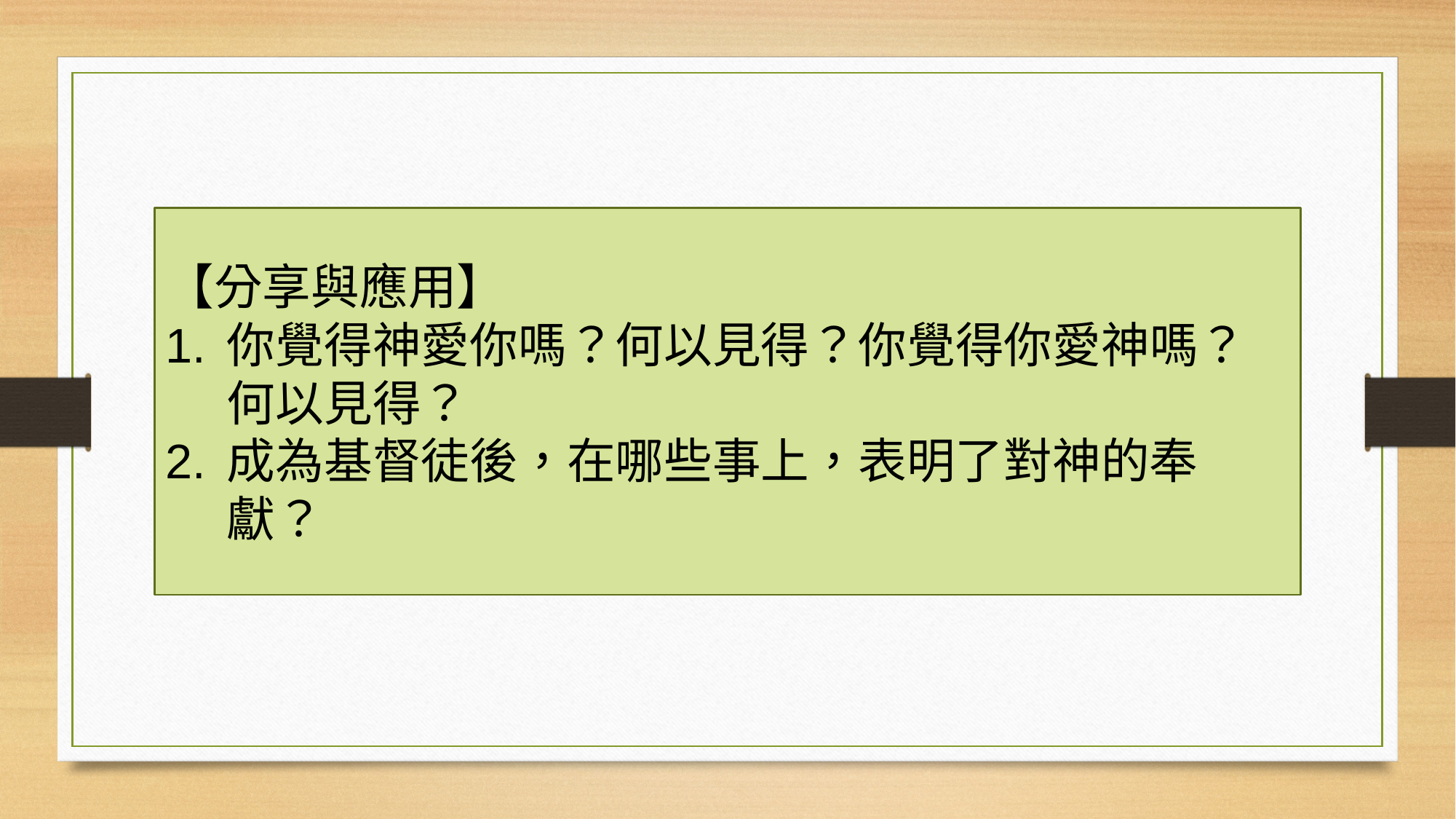

#
【分享與應用】
你覺得神愛你嗎？何以見得？你覺得你愛神嗎？何以見得？
成為基督徒後，在哪些事上，表明了對神的奉獻？